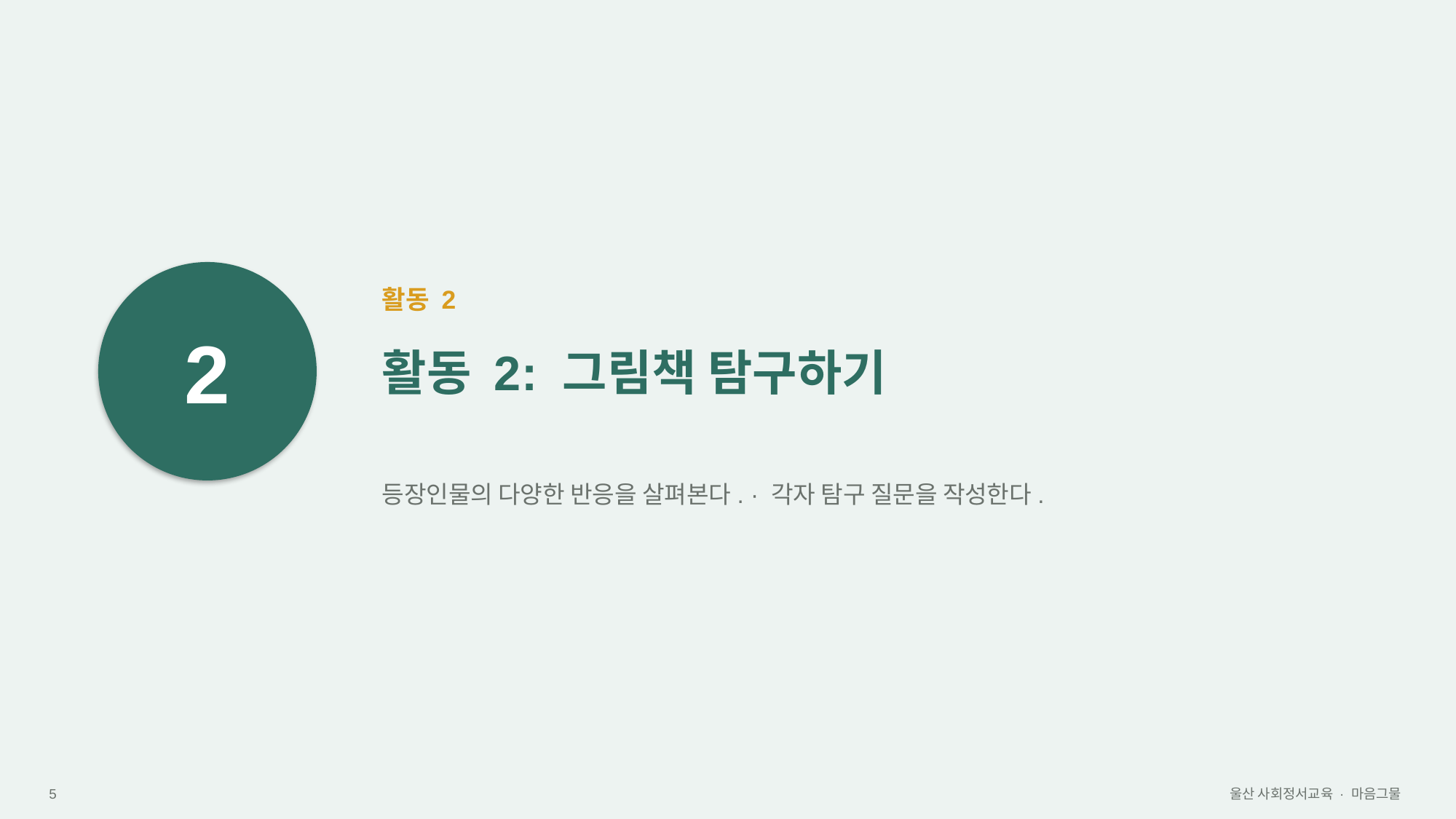

2
활동 2
활동 2: 그림책 탐구하기
등장인물의 다양한 반응을 살펴본다. · 각자 탐구 질문을 작성한다.
5
울산 사회정서교육 · 마음그물